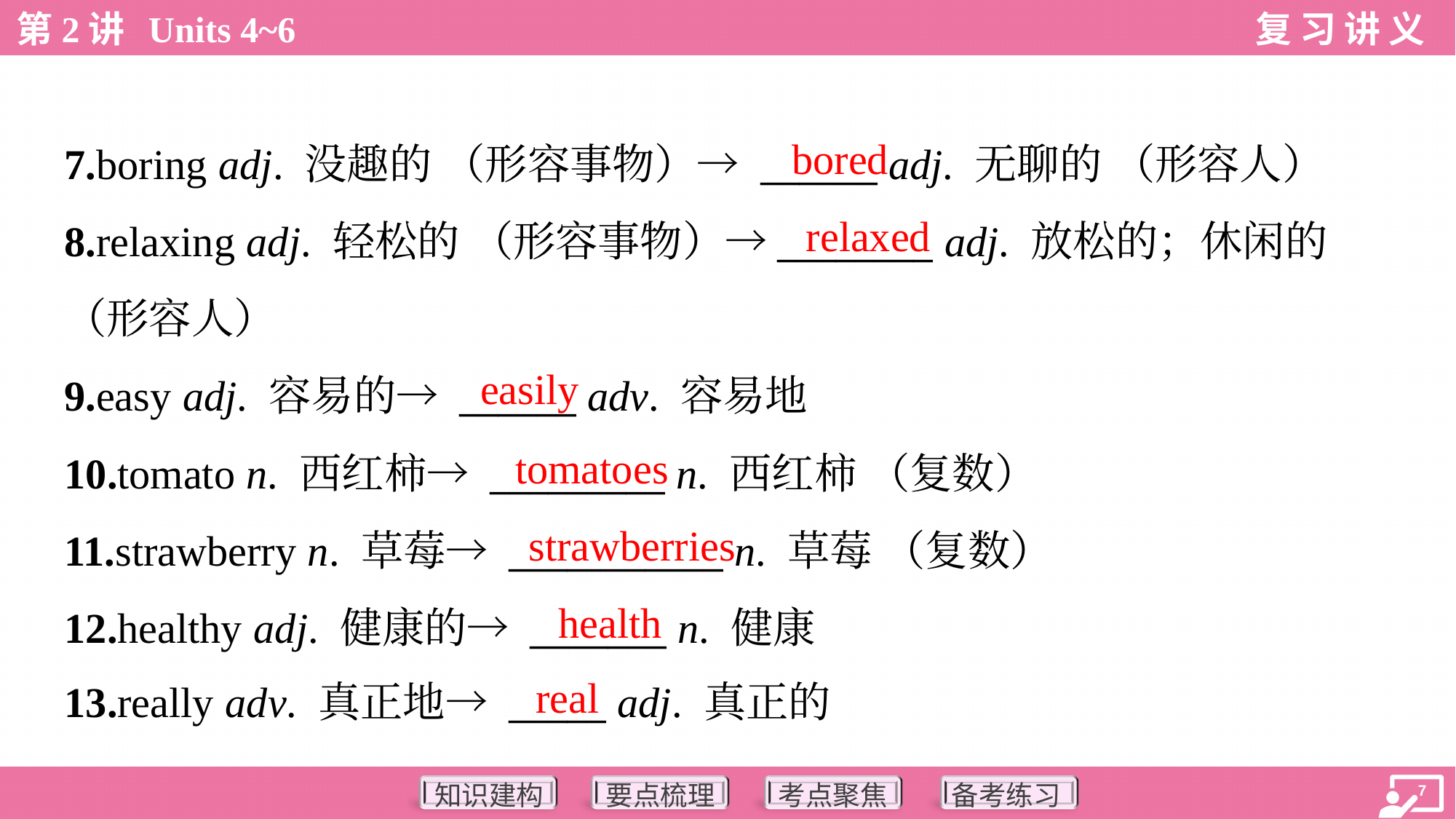

bored
7.boring adj. 没趣的 （形容事物）→ ______ adj. 无聊的 （形容人）
8.relaxing adj. 轻松的 （形容事物）→________ adj. 放松的；休闲的
（形容人）
9.easy adj. 容易的→ ______ adv. 容易地
10.tomato n. 西红柿→ _________ n. 西红柿 （复数）
11.strawberry n. 草莓→ ___________ n. 草莓 （复数）
12.healthy adj. 健康的→ _______ n. 健康
13.really adv. 真正地→ _____ adj. 真正的
relaxed
easily
tomatoes
strawberries
health
real